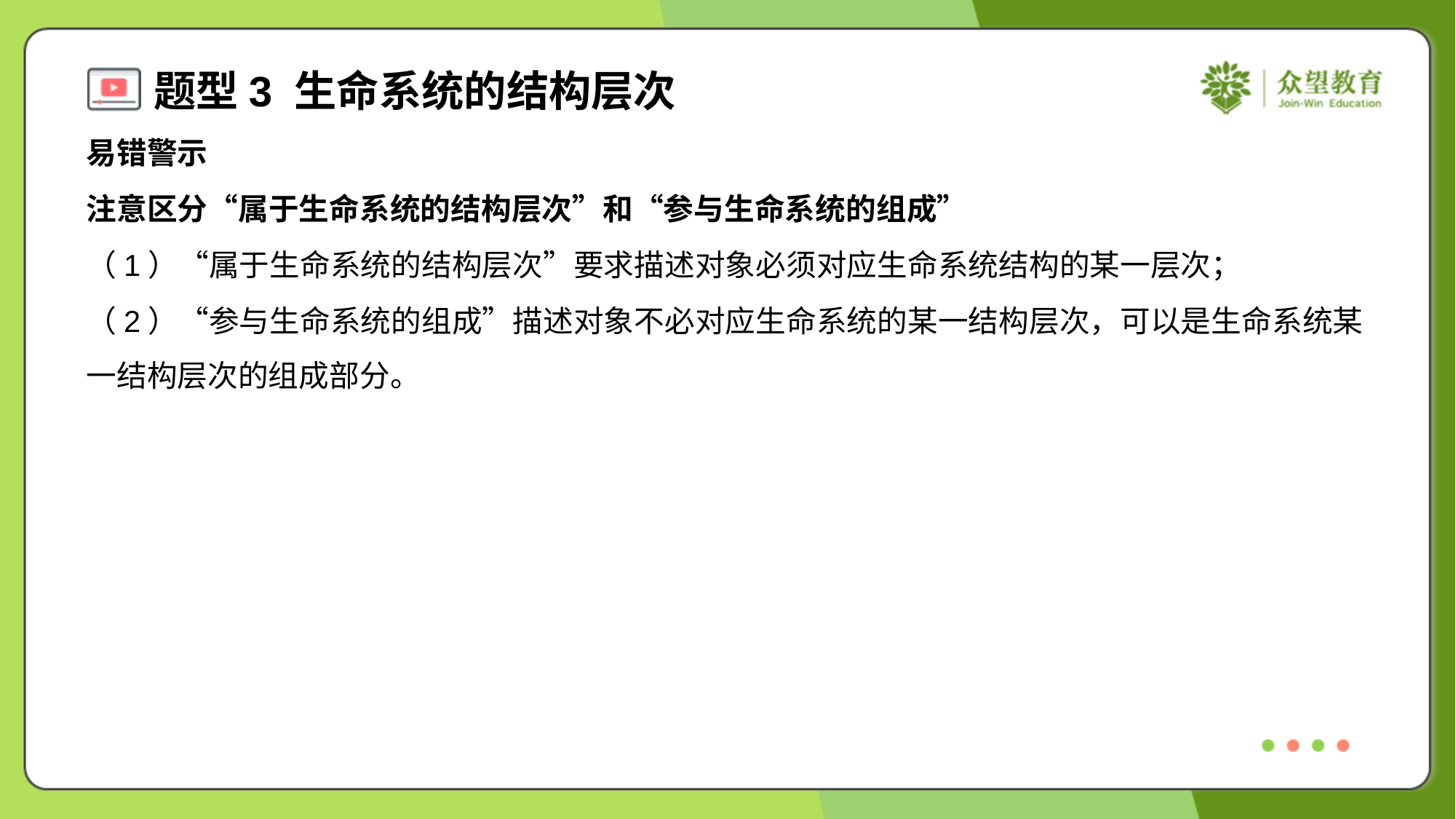

易错警示
注意区分“属于生命系统的结构层次”和“参与生命系统的组成”
（1）“属于生命系统的结构层次”要求描述对象必须对应生命系统结构的某一层次；
（2）“参与生命系统的组成”描述对象不必对应生命系统的某一结构层次，可以是生命系统某
一结构层次的组成部分。